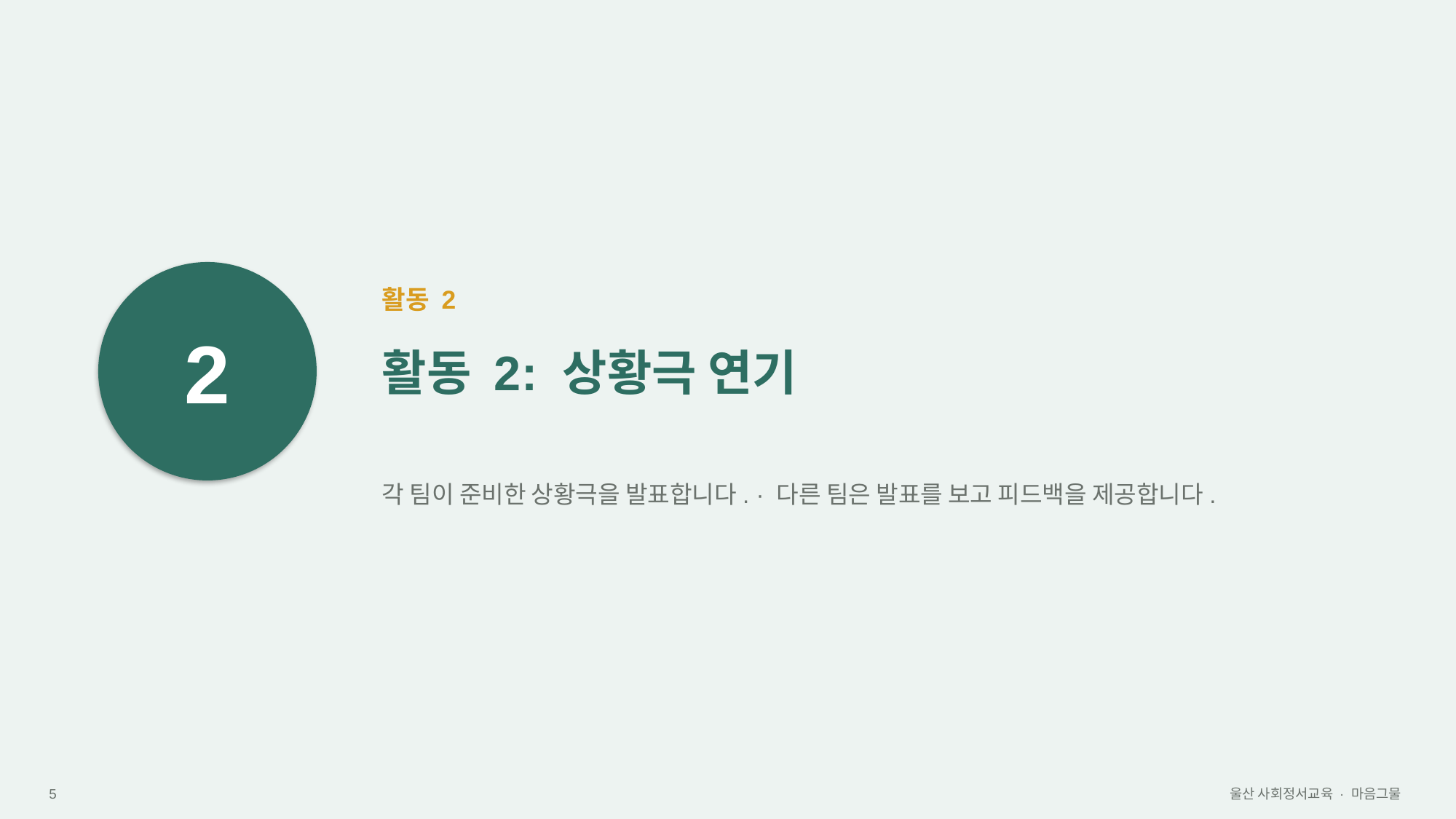

2
활동 2
활동 2: 상황극 연기
각 팀이 준비한 상황극을 발표합니다. · 다른 팀은 발표를 보고 피드백을 제공합니다.
5
울산 사회정서교육 · 마음그물